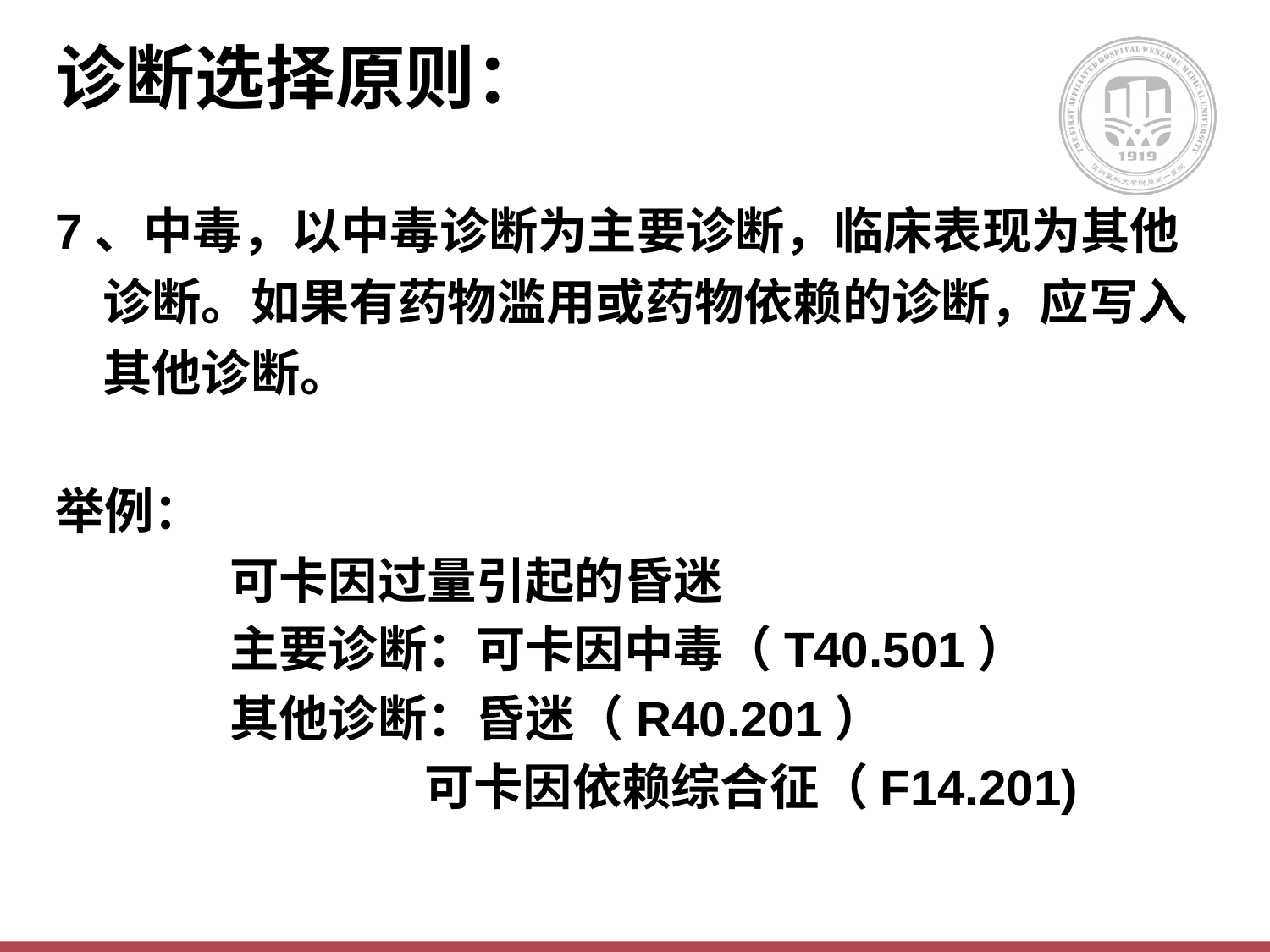

# 诊断选择原则：
7、中毒，以中毒诊断为主要诊断，临床表现为其他诊断。如果有药物滥用或药物依赖的诊断，应写入其他诊断。

举例：
		可卡因过量引起的昏迷
		主要诊断：可卡因中毒（T40.501）
		其他诊断：昏迷（R40.201）
			     可卡因依赖综合征（F14.201)